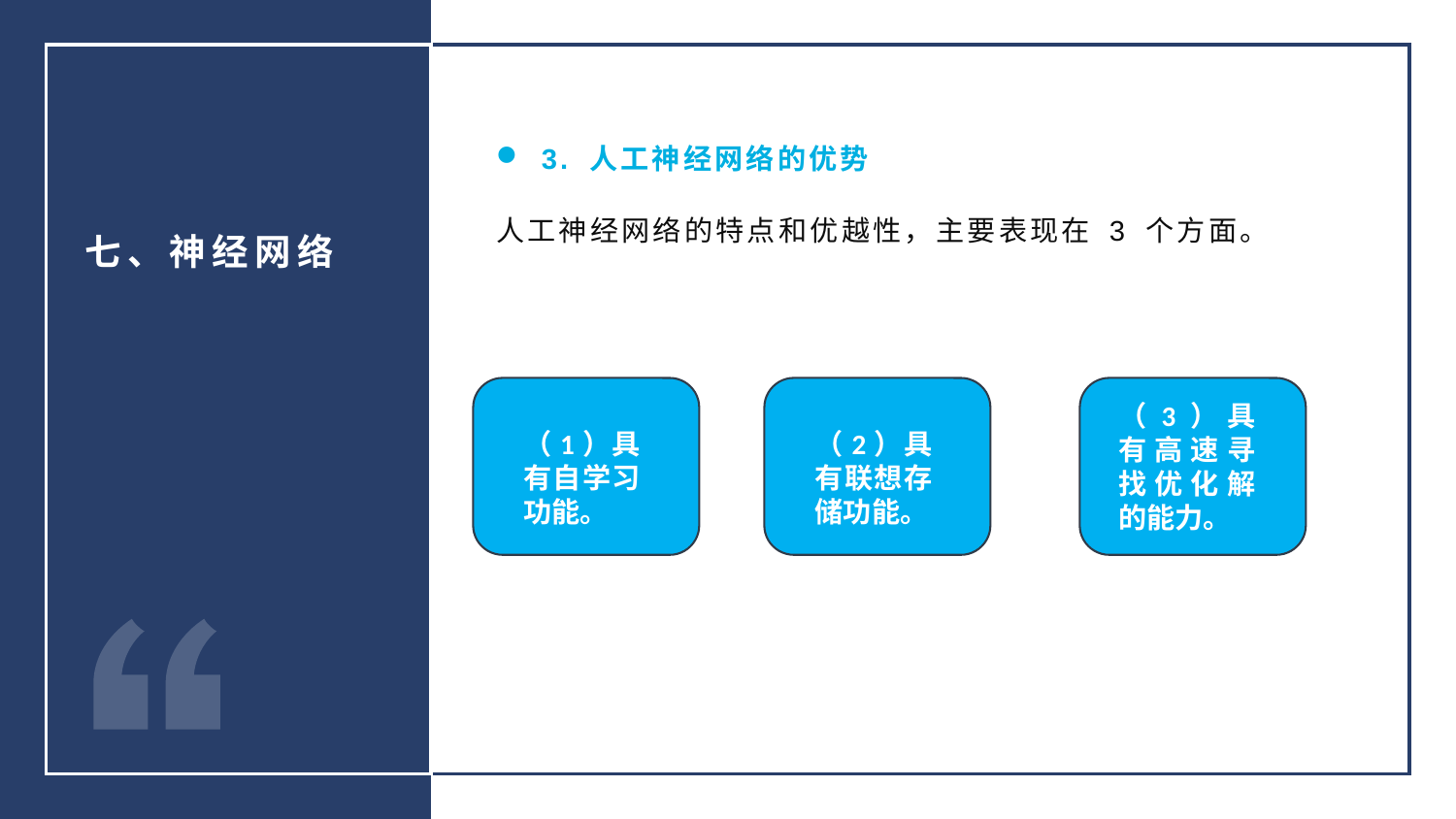

3. 人工神经网络的优势
人工神经网络的特点和优越性，主要表现在 3 个方面。
七、神经网络

（3）具有高速寻找优化解的能力。
（1）具有自学习功能。
（2）具有联想存储功能。